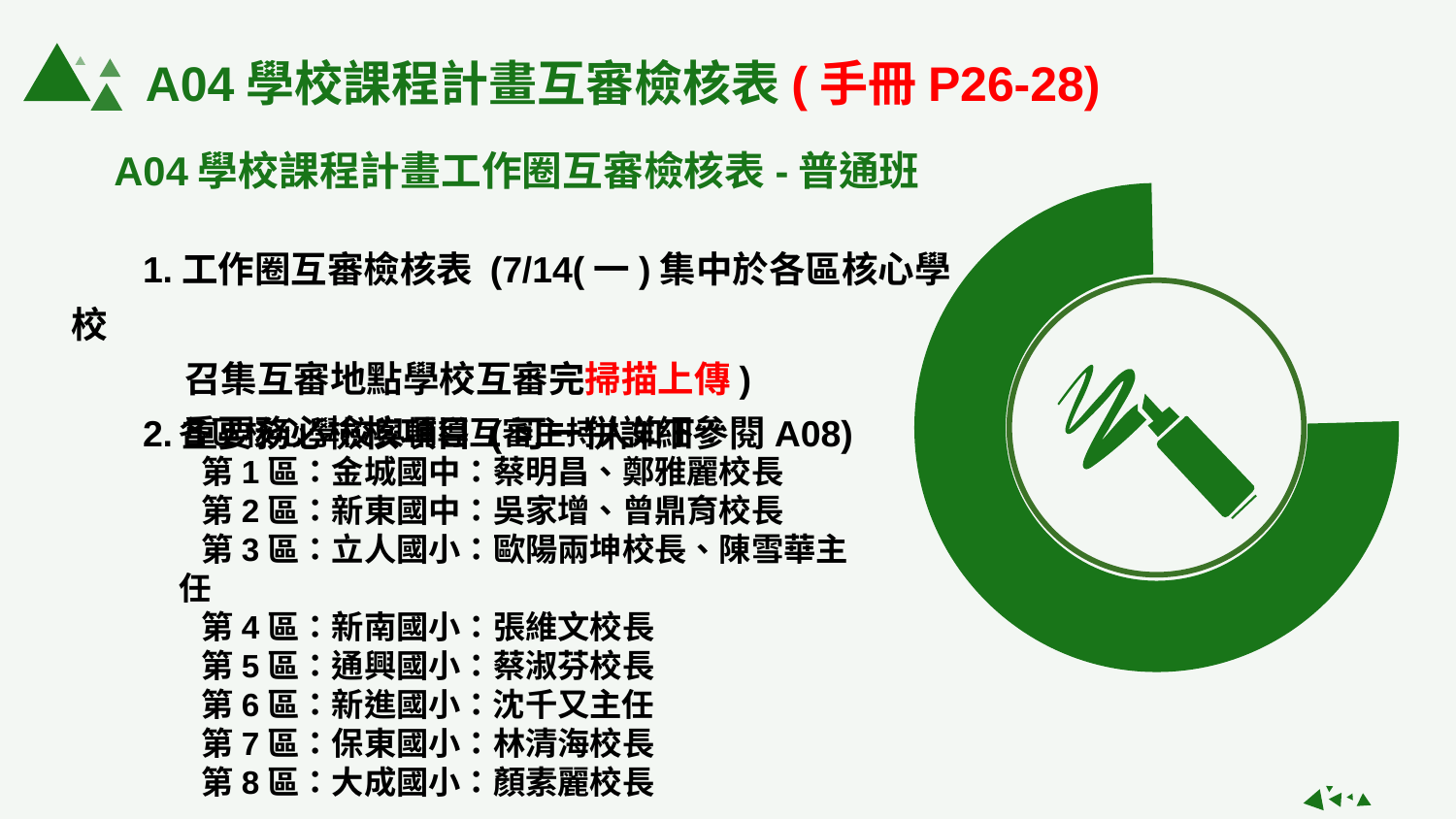

A04學校課程計畫互審檢核表(手冊P26-28)

A04學校課程計畫工作圈互審檢核表-普通班

1.工作圈互審檢核表 (7/14(一)集中於各區核心學校
    召集互審地點學校互審完掃描上傳)
2.重要務必檢核項目 (可一併詳細參閱A08)

各區核心學校與輔導互審主持人如下：
  第1區：金城國中：蔡明昌、鄭雅麗校長
  第2區：新東國中：吳家增、曾鼎育校長
  第3區：立人國小：歐陽兩坤校長、陳雪華主任
  第4區：新南國小：張維文校長
  第5區：通興國小：蔡淑芬校長
  第6區：新進國小：沈千又主任
  第7區：保東國小：林清海校長
  第8區：大成國小：顏素麗校長